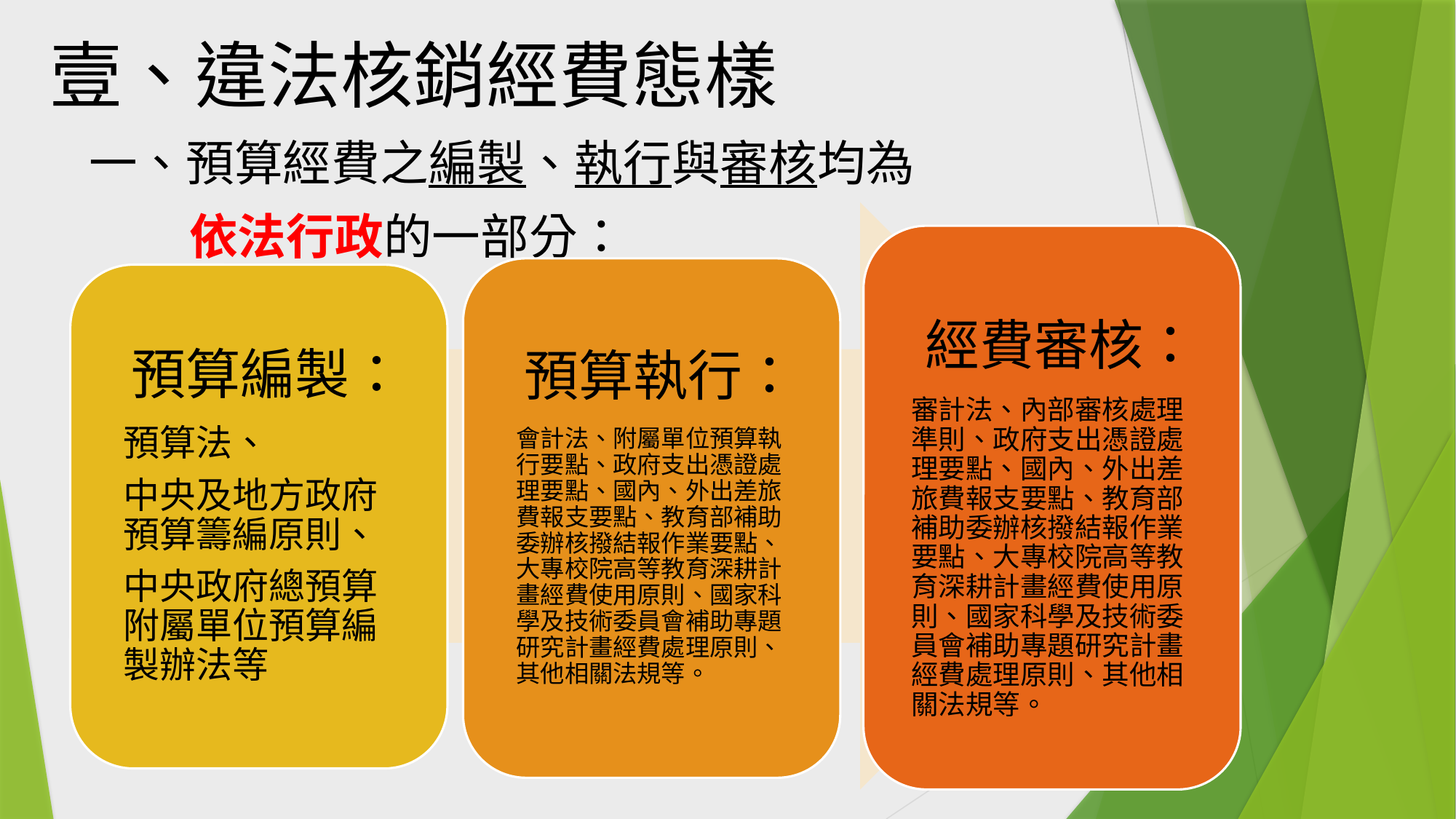

# 壹、違法核銷經費態樣
一、預算經費之編製、執行與審核均為
        依法行政的一部分：

預算編製：
預算法、
中央及地方政府預算籌編原則、
中央政府總預算附屬單位預算編製辦法等
預算執行：
會計法、附屬單位預算執行要點、政府支出憑證處理要點、國內、外出差旅費報支要點、教育部補助委辦核撥結報作業要點、大專校院高等教育深耕計畫經費使用原則、國家科學及技術委員會補助專題研究計畫經費處理原則、其他相關法規等。

經費審核：
審計法、內部審核處理準則、政府支出憑證處理要點、國內、外出差旅費報支要點、教育部補助委辦核撥結報作業要點、大專校院高等教育深耕計畫經費使用原則、國家科學及技術委員會補助專題研究計畫經費處理原則、其他相關法規等。